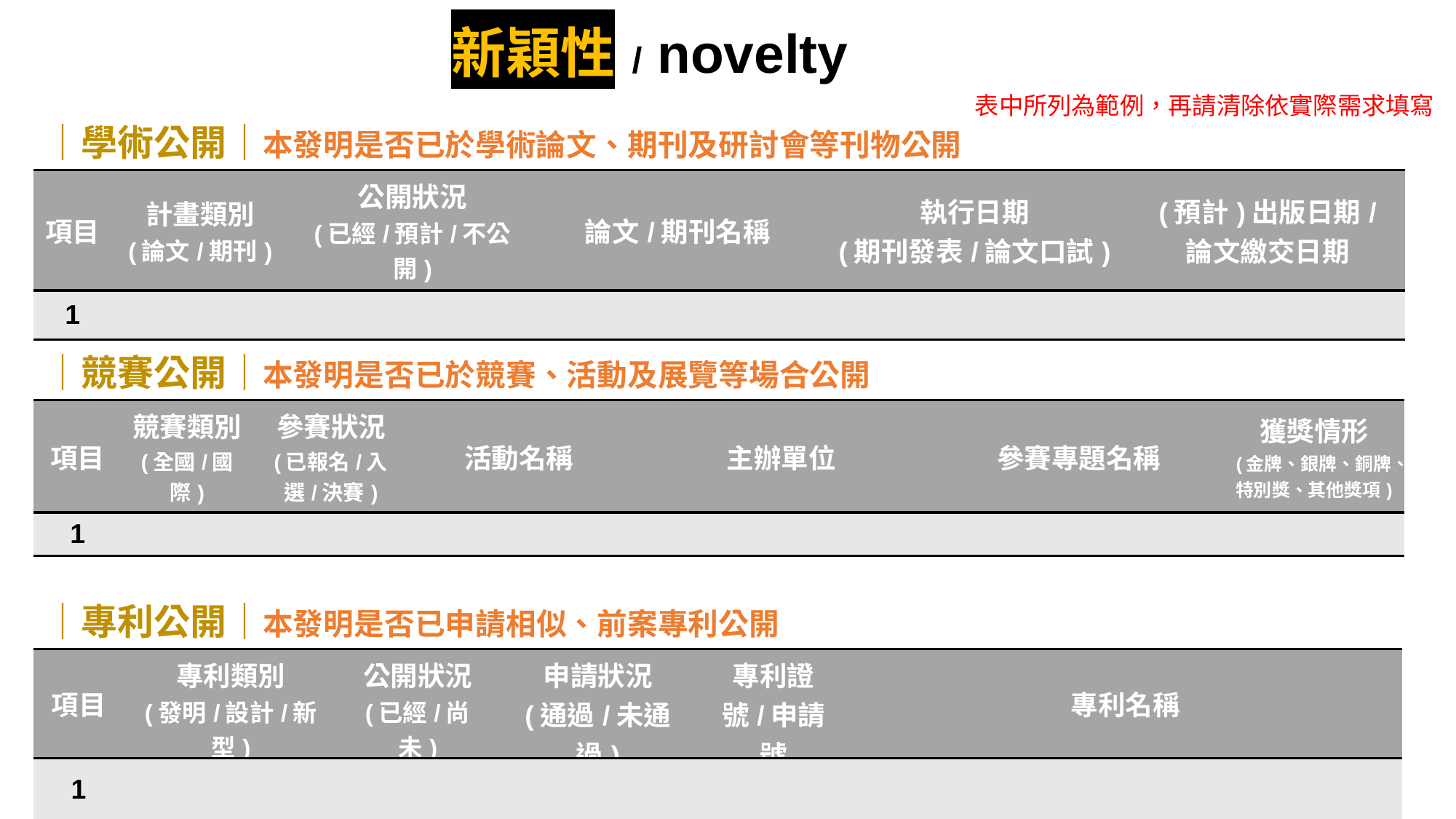

新穎性 / novelty
表中所列為範例，再請清除依實際需求填寫
｜學術公開｜本發明是否已於學術論文、期刊及研討會等刊物公開
| 項目 | 計畫類別 (論文/期刊) | 公開狀況 (已經/預計/不公開) | 論文/期刊名稱 | 執行日期 (期刊發表/論文口試) | (預計)出版日期/ 論文繳交日期 |
| --- | --- | --- | --- | --- | --- |
| 1 |  |  |  |  |  |
｜競賽公開｜本發明是否已於競賽、活動及展覽等場合公開
| 項目 | 競賽類別 (全國/國際) | 參賽狀況 (已報名/入選/決賽) | 活動名稱 | 主辦單位 | 參賽專題名稱 | 獲獎情形 (金牌、銀牌、銅牌、特別獎、其他獎項) |
| --- | --- | --- | --- | --- | --- | --- |
| 1 |  |  |  |  |  |  |
｜專利公開｜本發明是否已申請相似、前案專利公開
| 項目 | 專利類別 (發明/設計/新型) | 公開狀況 (已經/尚未) | 申請狀況 (通過/未通過) | 專利證號/申請號 | 專利名稱 |
| --- | --- | --- | --- | --- | --- |
| 1 |  |  |  |  |  |